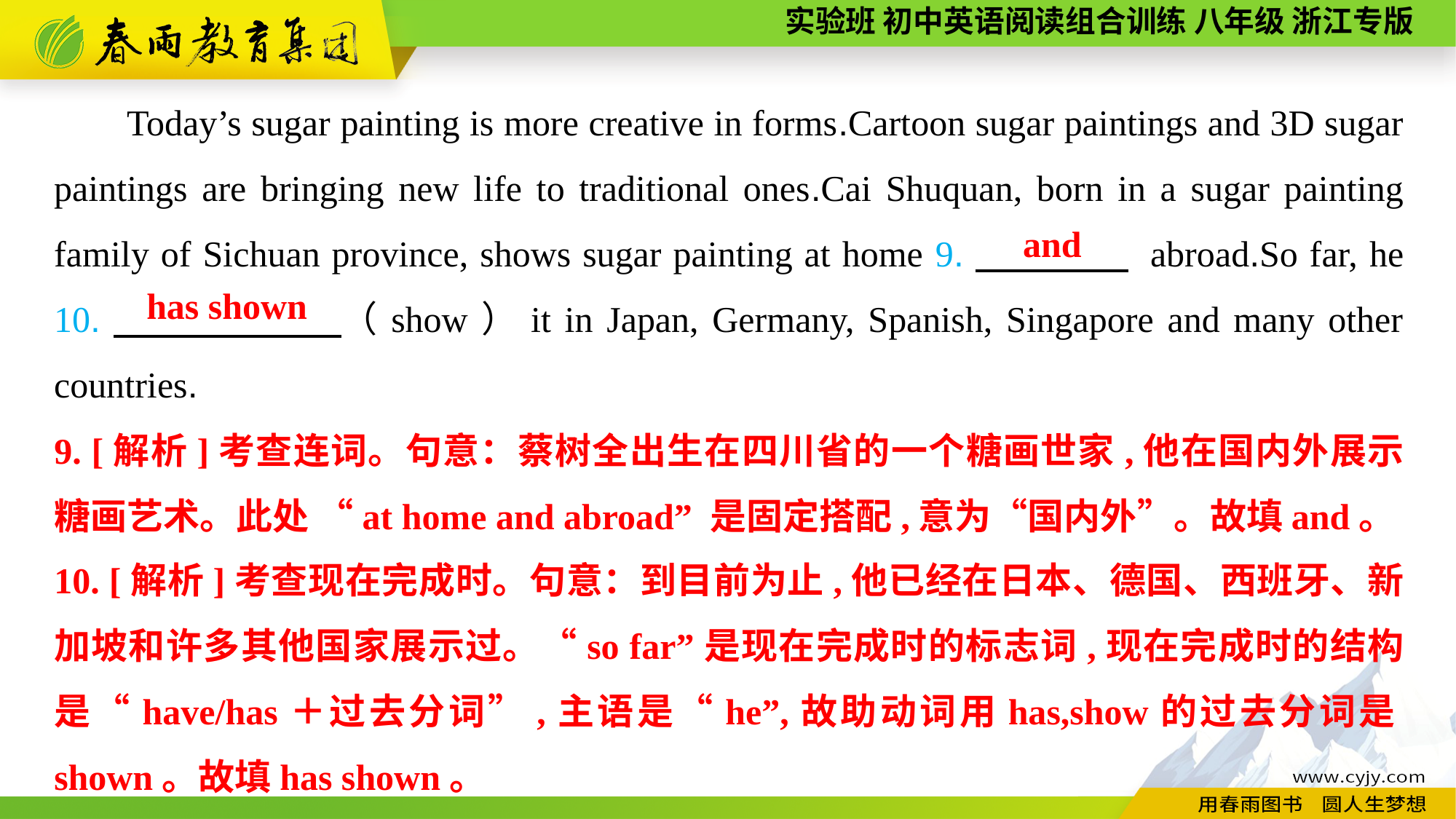

Today’s sugar painting is more creative in forms.Cartoon sugar paintings and 3D sugar paintings are bringing new life to traditional ones.Cai Shuquan, born in a sugar painting family of Sichuan province, shows sugar painting at home 9.　　　　 abroad.So far, he 10.　　     　　（show）it in Japan, Germany, Spanish, Singapore and many other countries.
and
has shown
9. [解析]考查连词。句意：蔡树全出生在四川省的一个糖画世家,他在国内外展示糖画艺术。此处 “at home and abroad” 是固定搭配,意为“国内外”。故填and。
10. [解析]考查现在完成时。句意：到目前为止,他已经在日本、德国、西班牙、新加坡和许多其他国家展示过。“so far”是现在完成时的标志词,现在完成时的结构是“have/has＋过去分词”,主语是“he”,故助动词用has,show的过去分词是shown。故填has shown。